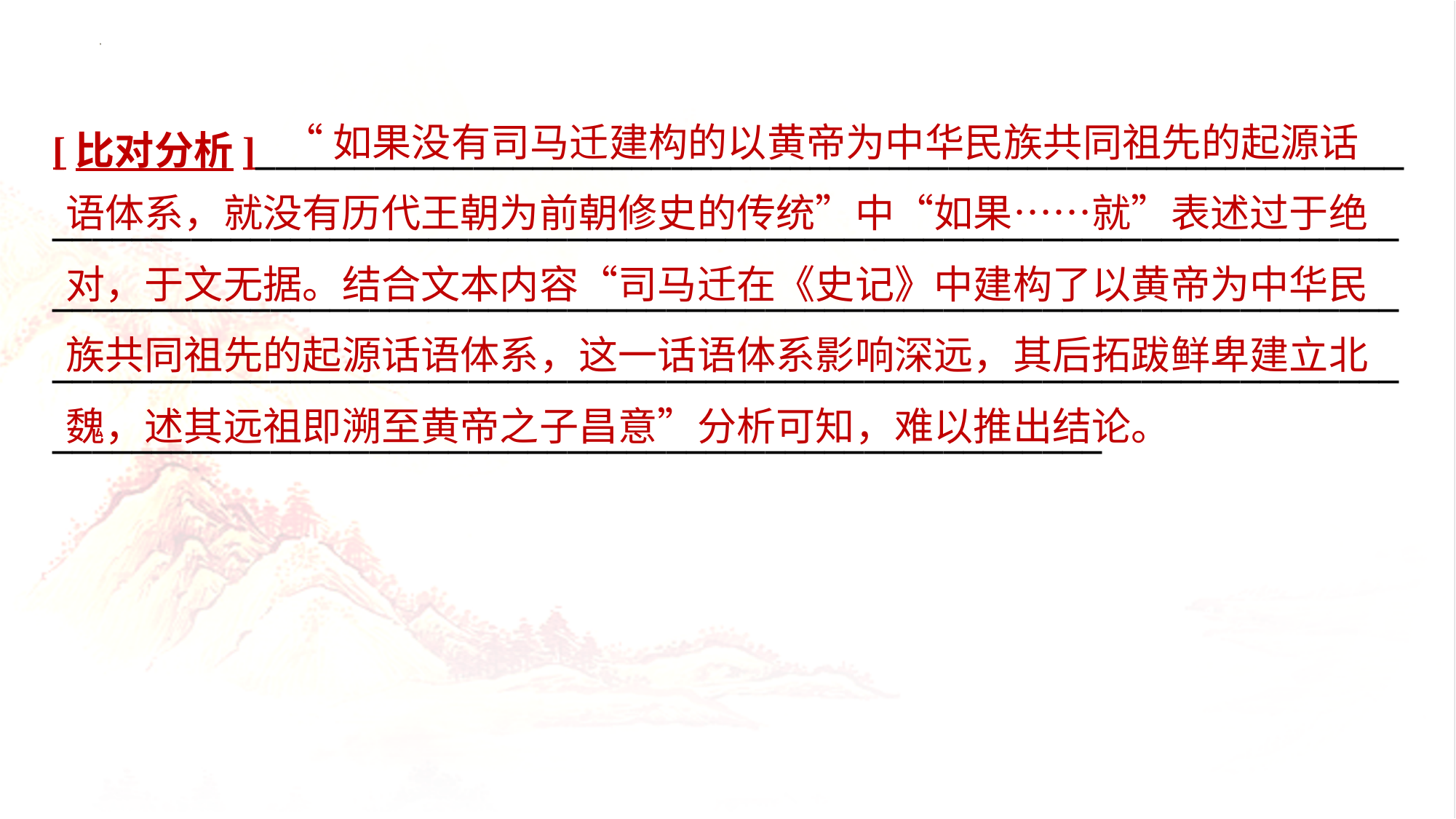

“如果没有司马迁建构的以黄帝为中华民族共同祖先的起源话语体系，就没有历代王朝为前朝修史的传统”中“如果……就”表述过于绝对，于文无据。结合文本内容“司马迁在《史记》中建构了以黄帝为中华民族共同祖先的起源话语体系，这一话语体系影响深远，其后拓跋鲜卑建立北魏，述其远祖即溯至黄帝之子昌意”分析可知，难以推出结论。
[比对分析]__________________________________________________________
_________________________________________________________________________________________________________________________________________________________________________________________________________________________________________________________________